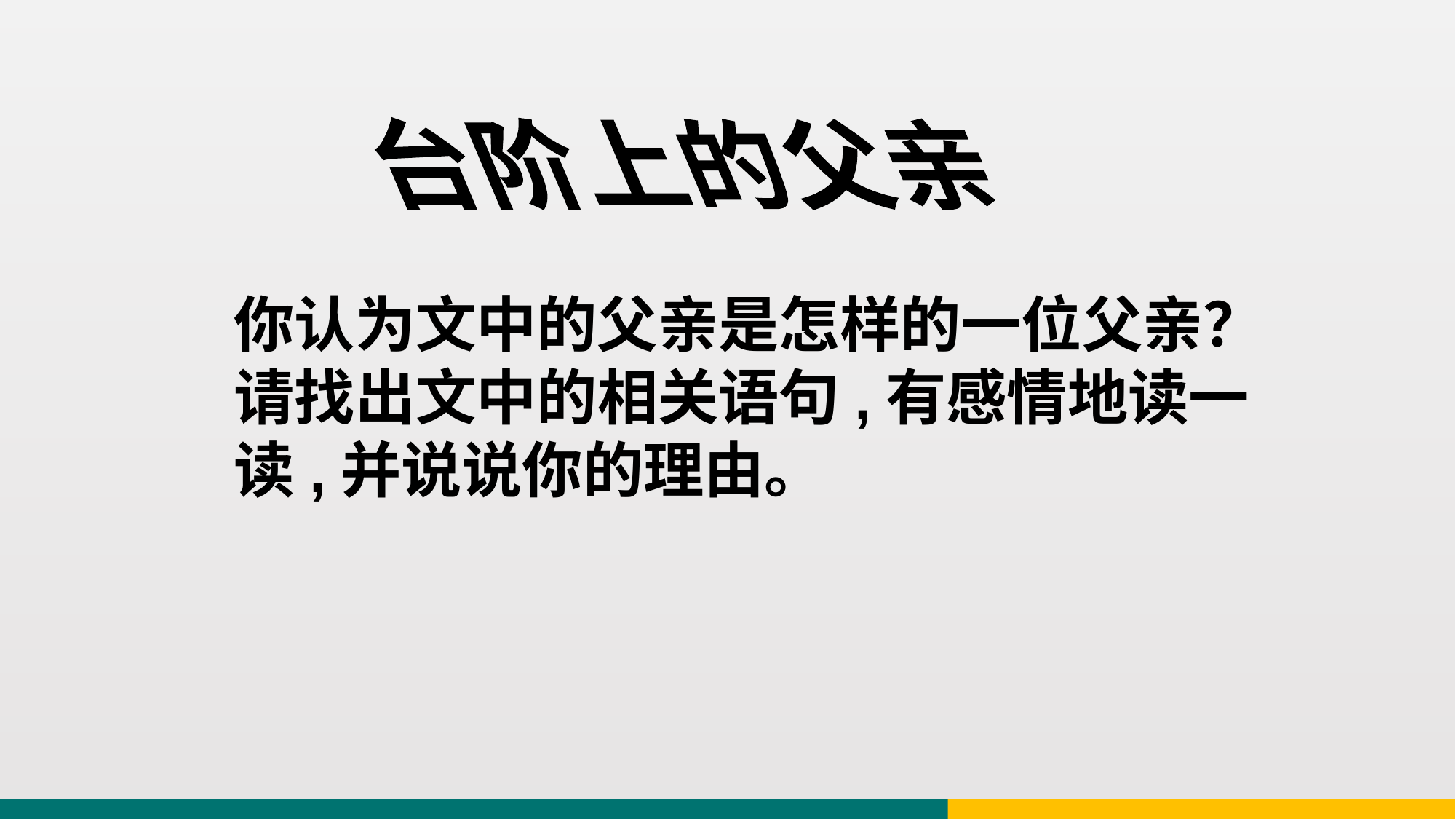

台阶上的父亲
你认为文中的父亲是怎样的一位父亲？请找出文中的相关语句,有感情地读一读,并说说你的理由。